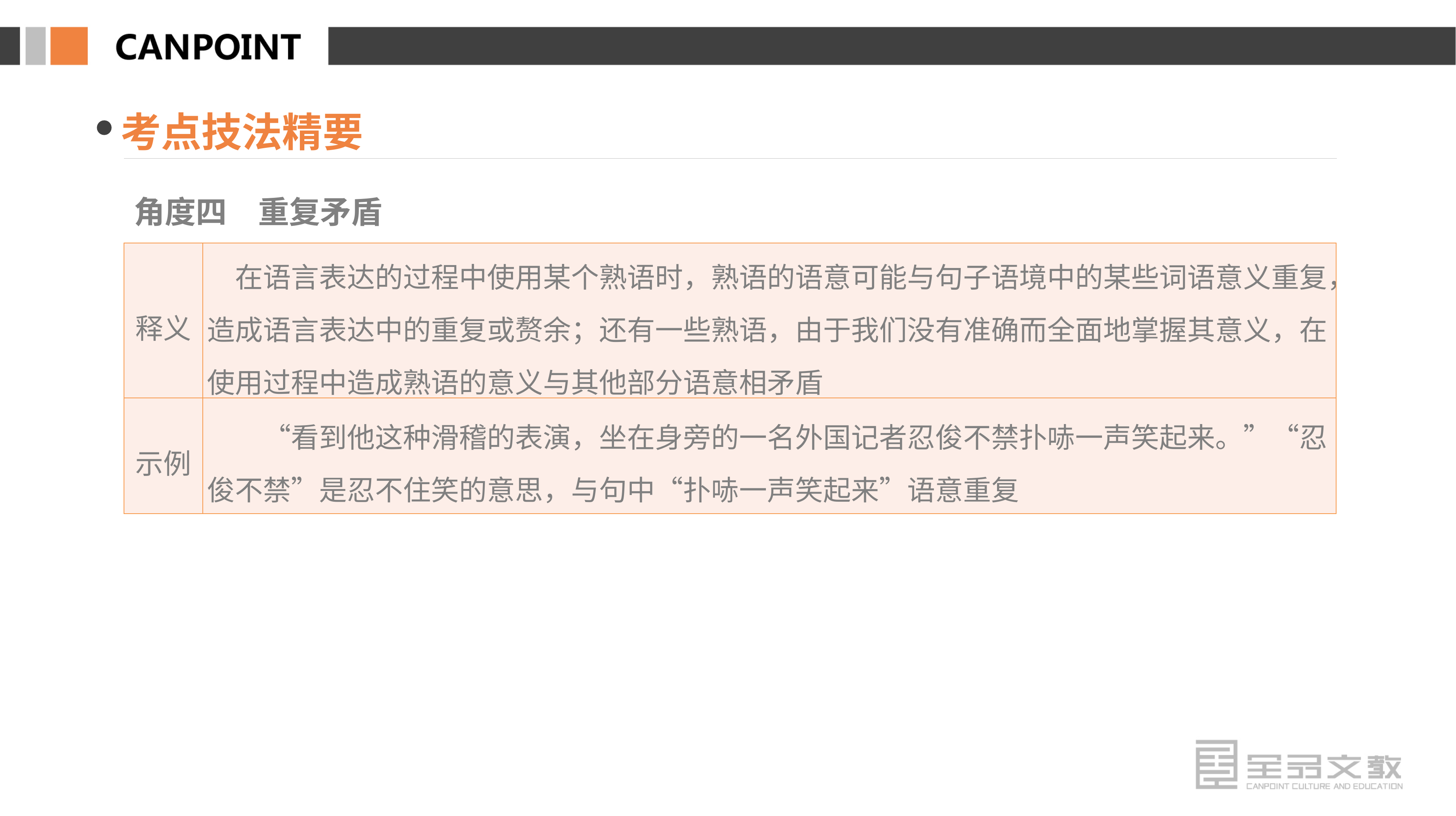

考点技法精要

角度四　重复矛盾
| 释义 | 在语言表达的过程中使用某个熟语时，熟语的语意可能与句子语境中的某些词语意义重复，造成语言表达中的重复或赘余；还有一些熟语，由于我们没有准确而全面地掌握其意义，在使用过程中造成熟语的意义与其他部分语意相矛盾 |
| --- | --- |
| 示例 | “看到他这种滑稽的表演，坐在身旁的一名外国记者忍俊不禁扑哧一声笑起来。”“忍俊不禁”是忍不住笑的意思，与句中“扑哧一声笑起来”语意重复 |